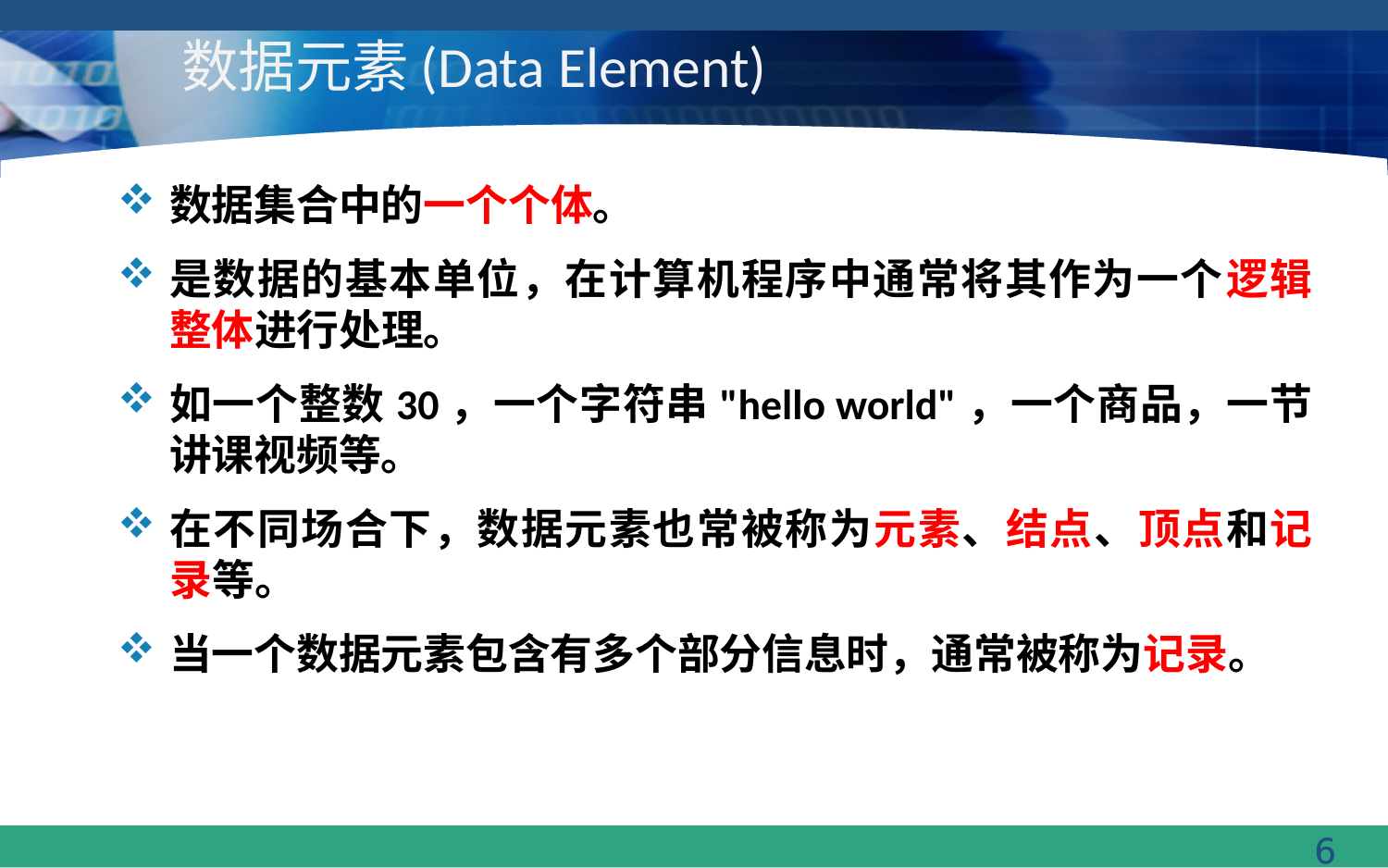

# 数据元素(Data Element)
数据集合中的一个个体。
是数据的基本单位，在计算机程序中通常将其作为一个逻辑整体进行处理。
如一个整数30，一个字符串"hello world"，一个商品，一节讲课视频等。
在不同场合下，数据元素也常被称为元素、结点、顶点和记录等。
当一个数据元素包含有多个部分信息时，通常被称为记录。